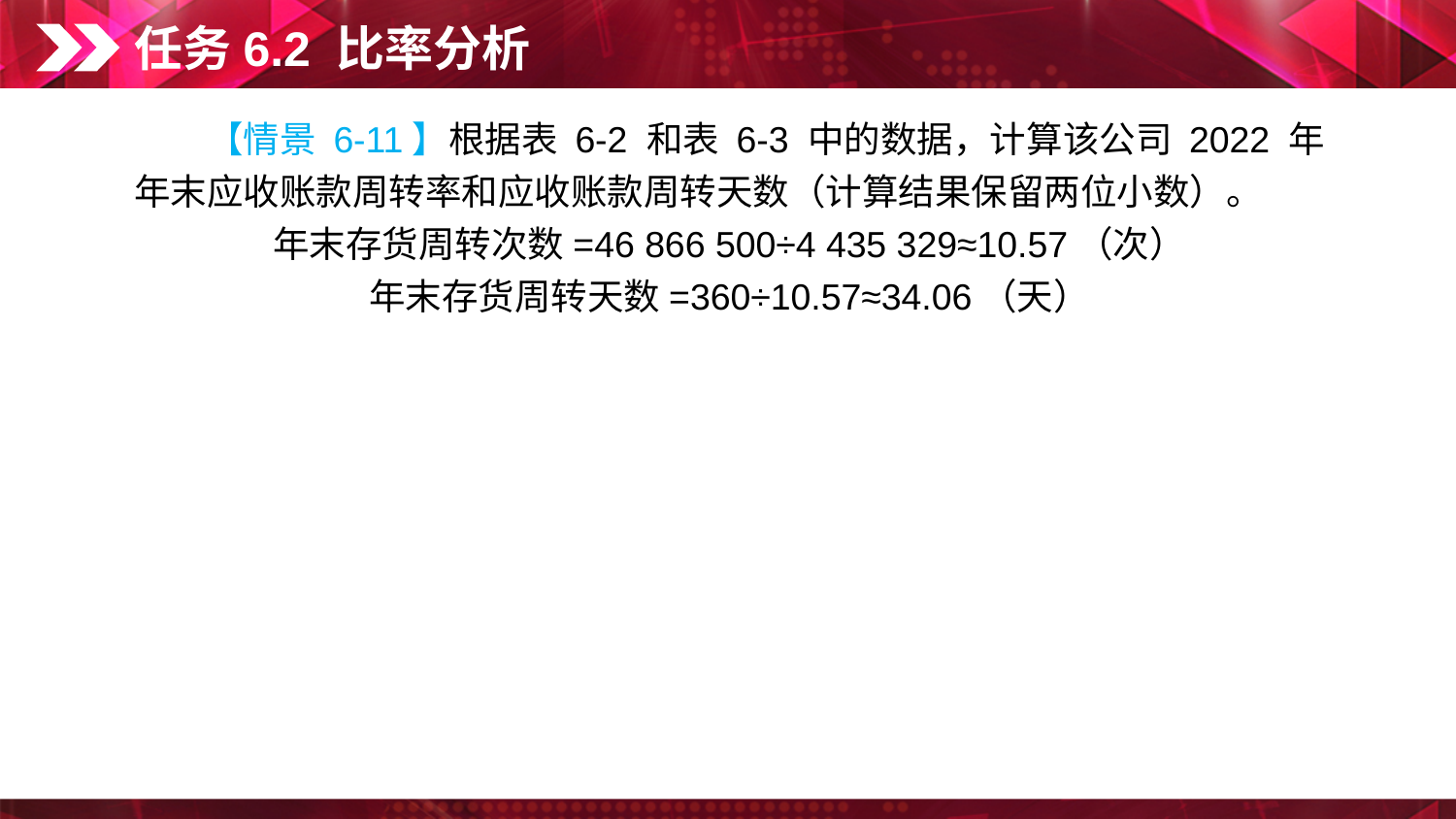

任务6.2 比率分析

　　【情景 6-11】根据表 6-2 和表 6-3 中的数据，计算该公司 2022 年年末应收账款周转率和应收账款周转天数（计算结果保留两位小数）。
年末存货周转次数=46 866 500÷4 435 329≈10.57（次）
年末存货周转天数=360÷10.57≈34.06（天）